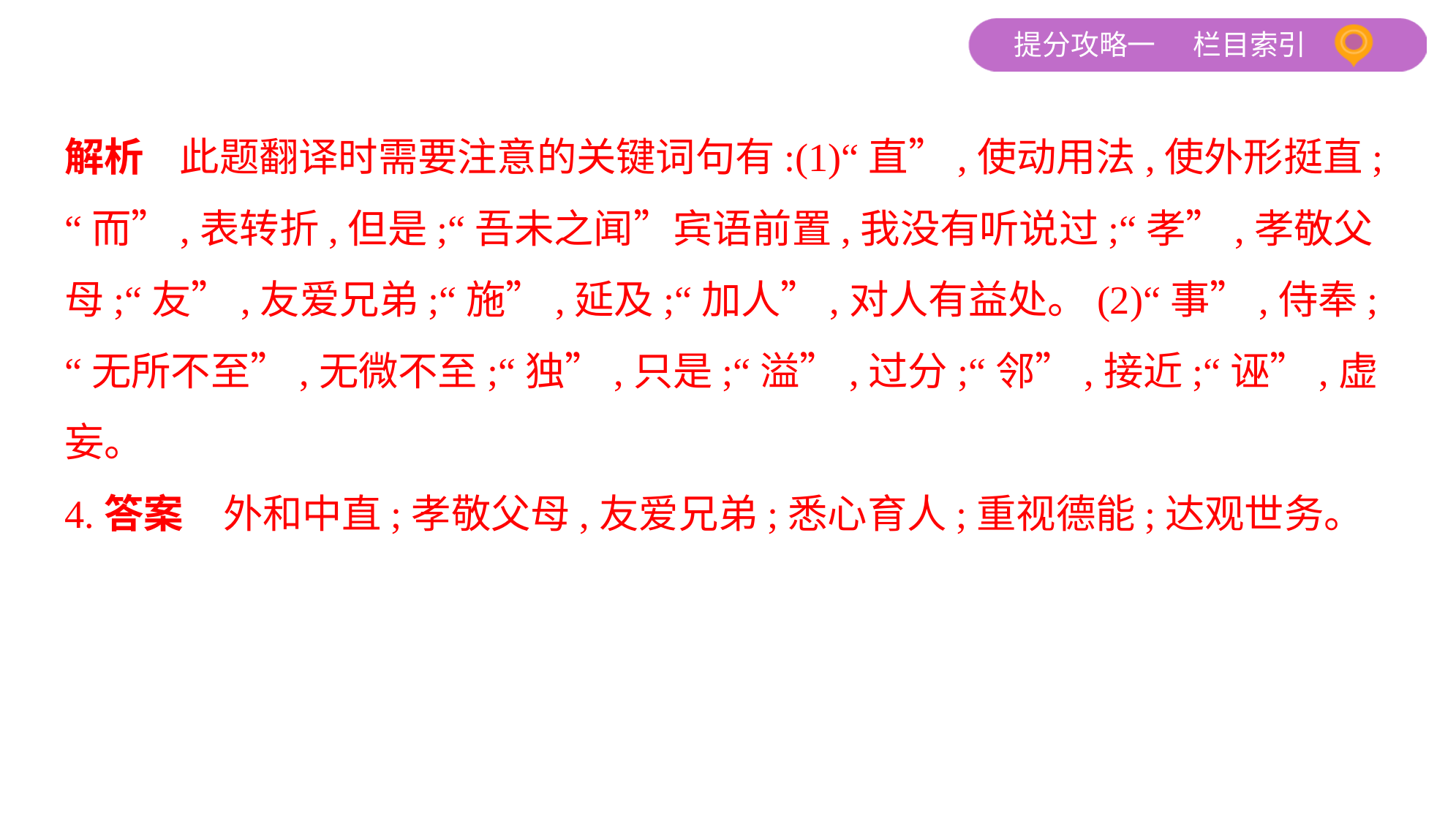

解析    此题翻译时需要注意的关键词句有:(1)“直”,使动用法,使外形挺直;
“而”,表转折,但是;“吾未之闻”宾语前置,我没有听说过;“孝”,孝敬父
母;“友”,友爱兄弟;“施”,延及;“加人”,对人有益处。(2)“事”,侍奉;
“无所不至”,无微不至;“独”,只是;“溢”,过分;“邻”,接近;“诬”,虚
妄。
4.答案　外和中直;孝敬父母,友爱兄弟;悉心育人;重视德能;达观世务。